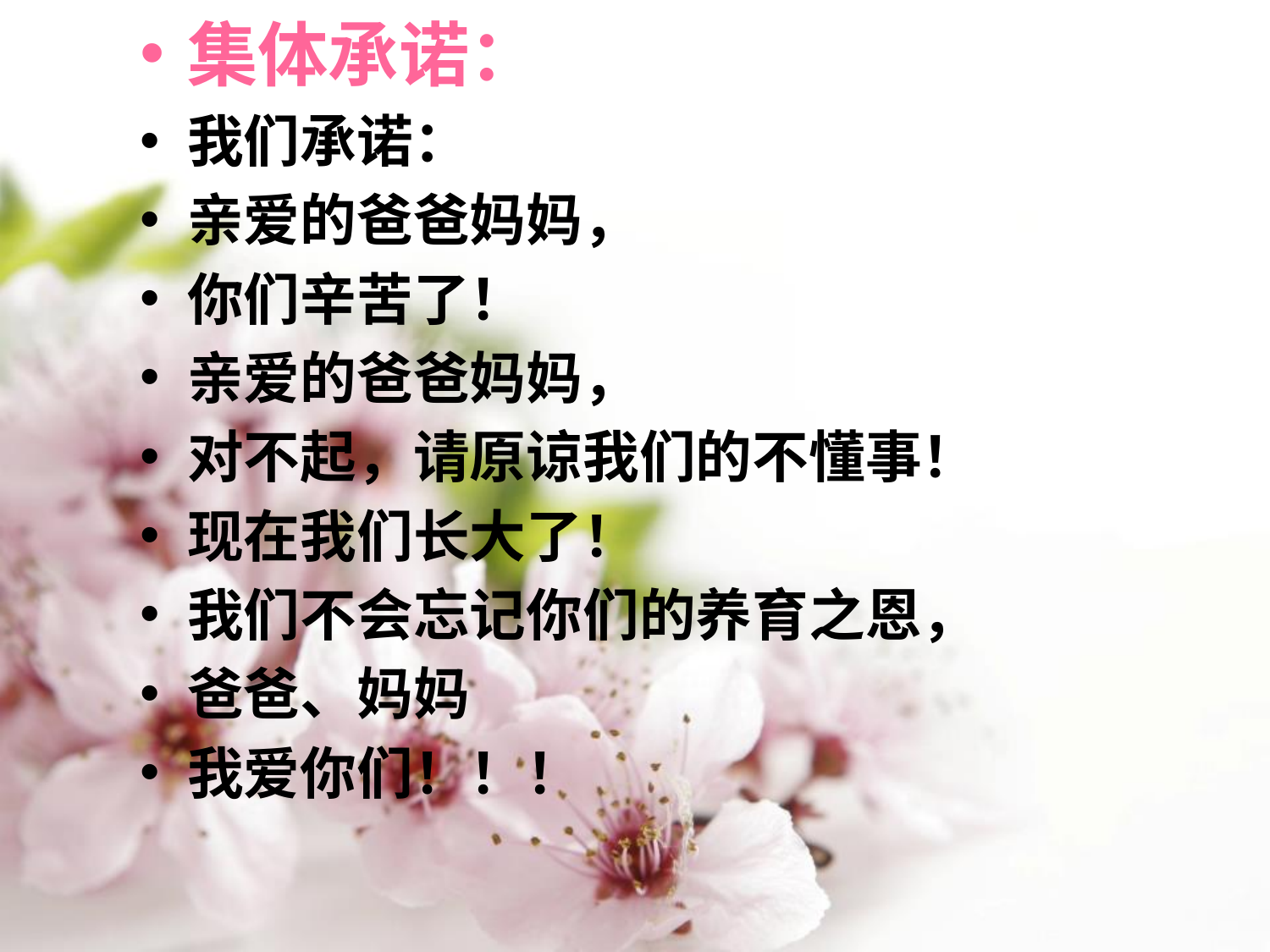

集体承诺：
我们承诺：
亲爱的爸爸妈妈，
你们辛苦了！
亲爱的爸爸妈妈，
对不起，请原谅我们的不懂事！
现在我们长大了！
我们不会忘记你们的养育之恩，
爸爸、妈妈
我爱你们！！！